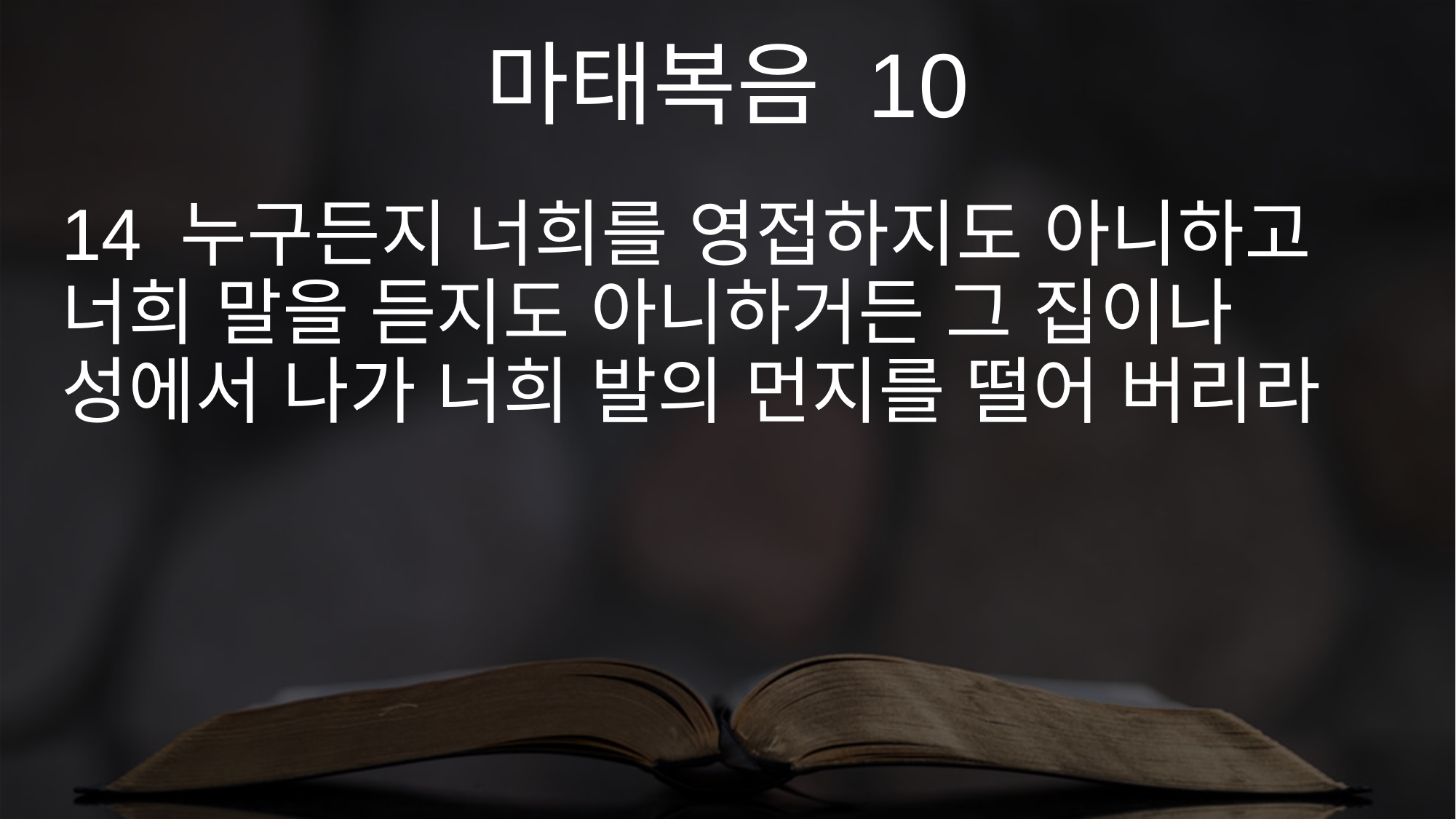

마태복음 10
14 누구든지 너희를 영접하지도 아니하고 너희 말을 듣지도 아니하거든 그 집이나 성에서 나가 너희 발의 먼지를 떨어 버리라